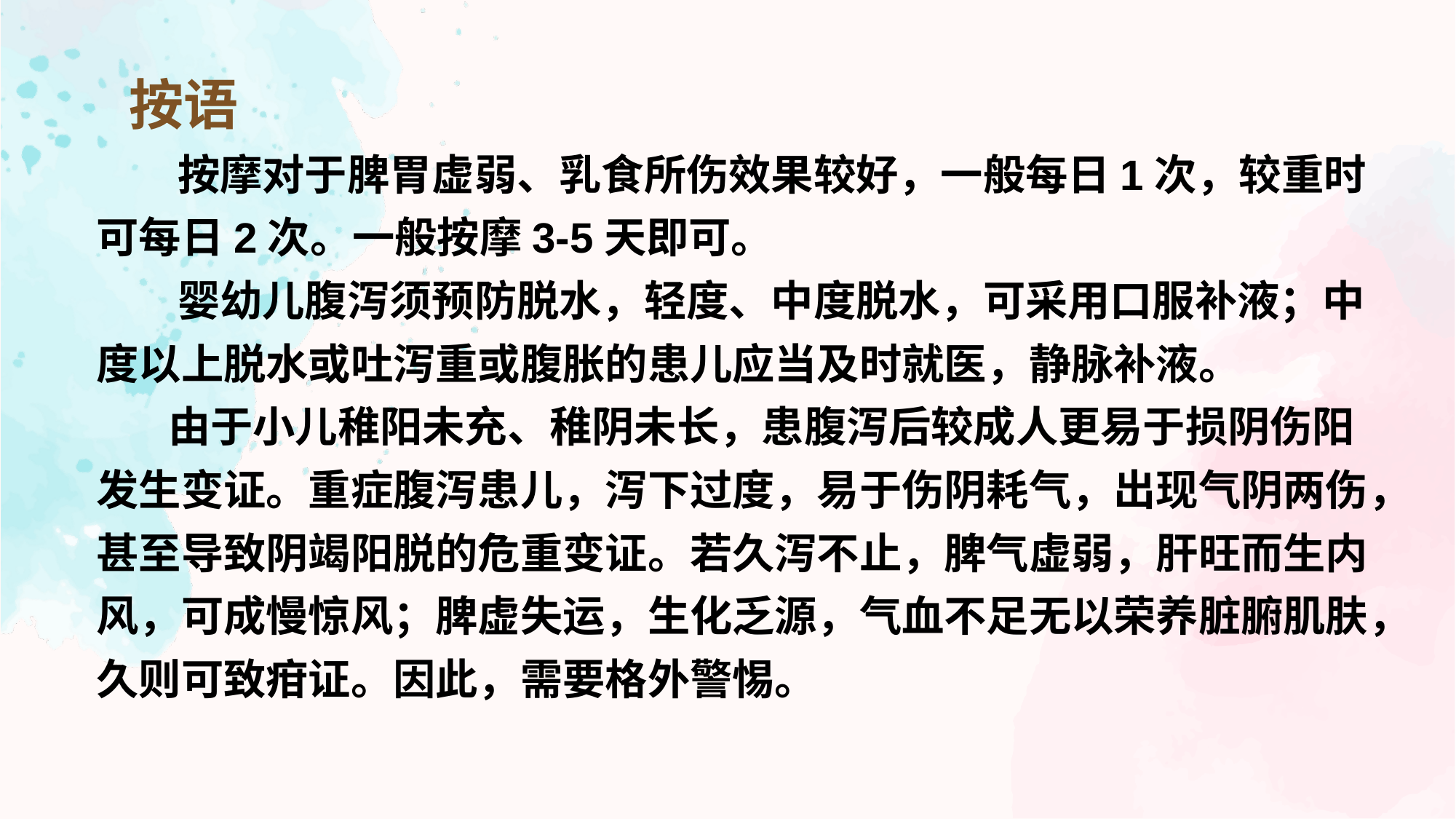

按语
    按摩对于脾胃虚弱、乳食所伤效果较好，一般每日1次，较重时可每日2次。一般按摩3-5天即可。
    婴幼儿腹泻须预防脱水，轻度、中度脱水，可采用口服补液；中度以上脱水或吐泻重或腹胀的患儿应当及时就医，静脉补液。
   由于小儿稚阳未充、稚阴未长，患腹泻后较成人更易于损阴伤阳发生变证。重症腹泻患儿，泻下过度，易于伤阴耗气，出现气阴两伤，甚至导致阴竭阳脱的危重变证。若久泻不止，脾气虚弱，肝旺而生内风，可成慢惊风；脾虚失运，生化乏源，气血不足无以荣养脏腑肌肤，久则可致疳证。因此，需要格外警惕。